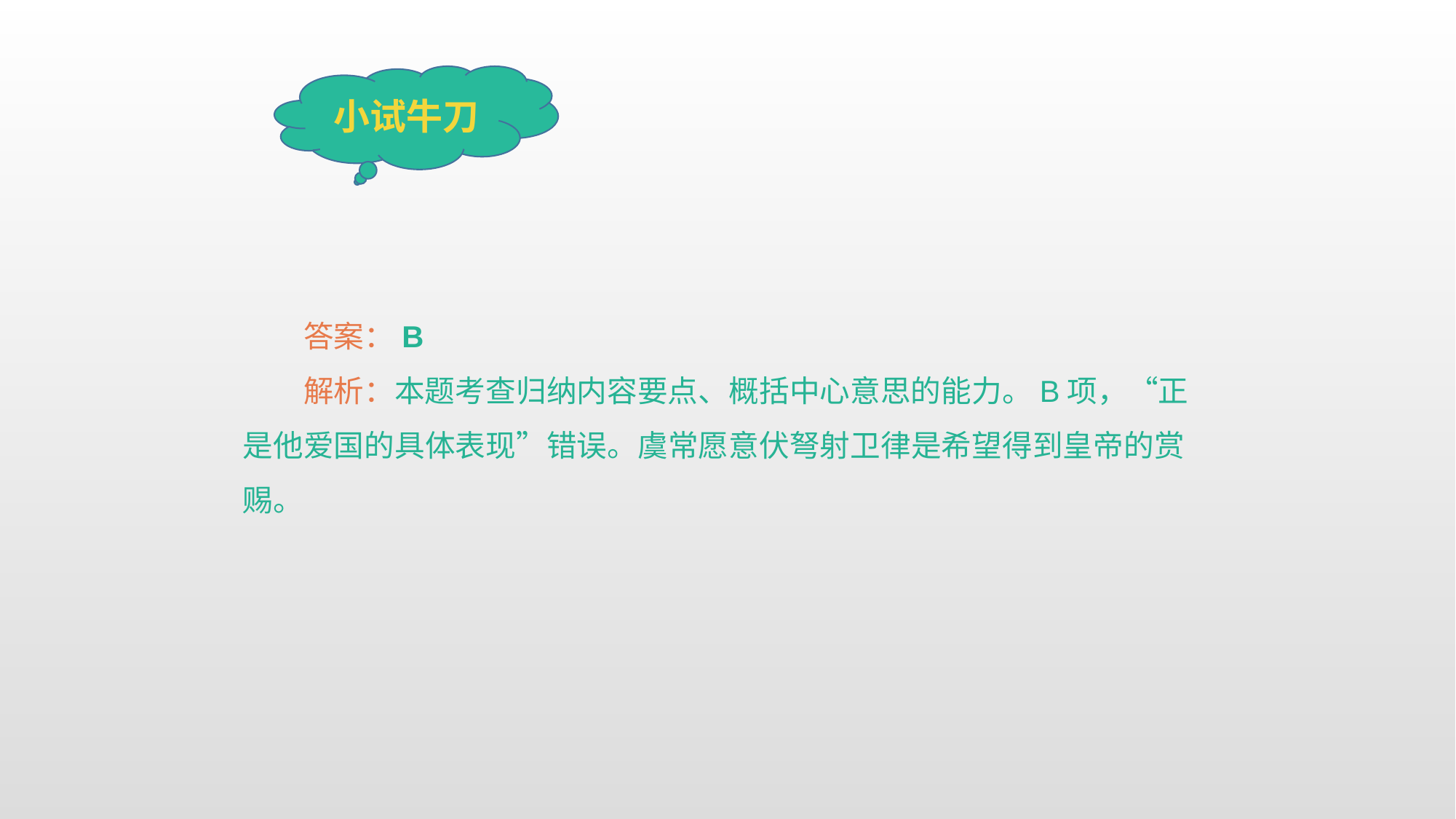

小试牛刀
答案：B
解析：本题考查归纳内容要点、概括中心意思的能力。B项，“正是他爱国的具体表现”错误。虞常愿意伏弩射卫律是希望得到皇帝的赏赐。